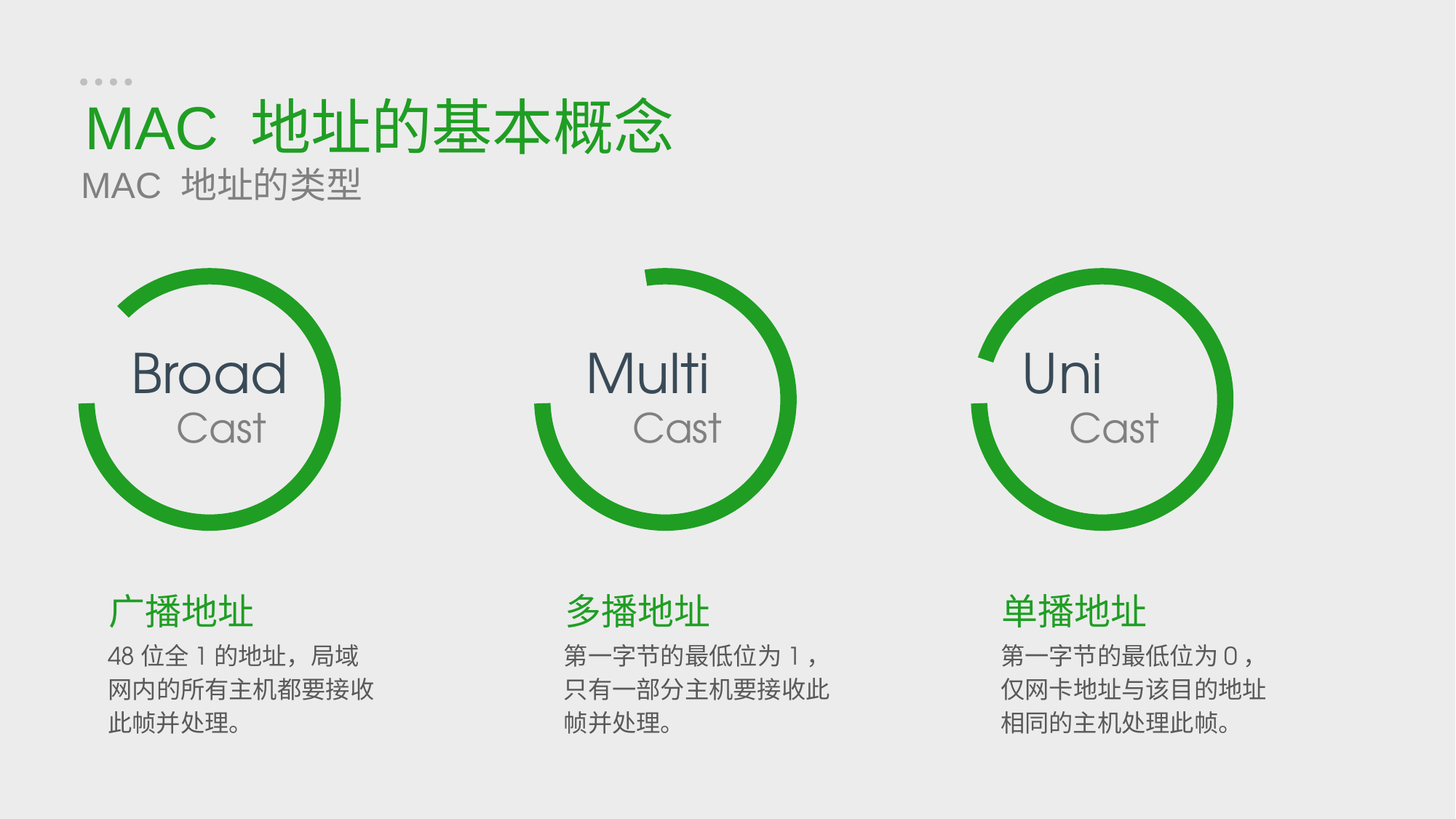

MAC 地址的基本概念
MAC 地址的类型

Broad
Cast

Multi
Cast

Uni
Cast
单播地址
第一字节的最低位为0，仅网卡地址与该目的地址相同的主机处理此帧。
多播地址
第一字节的最低位为1，只有一部分主机要接收此帧并处理。
广播地址
48位全1的地址，局域网内的所有主机都要接收此帧并处理。